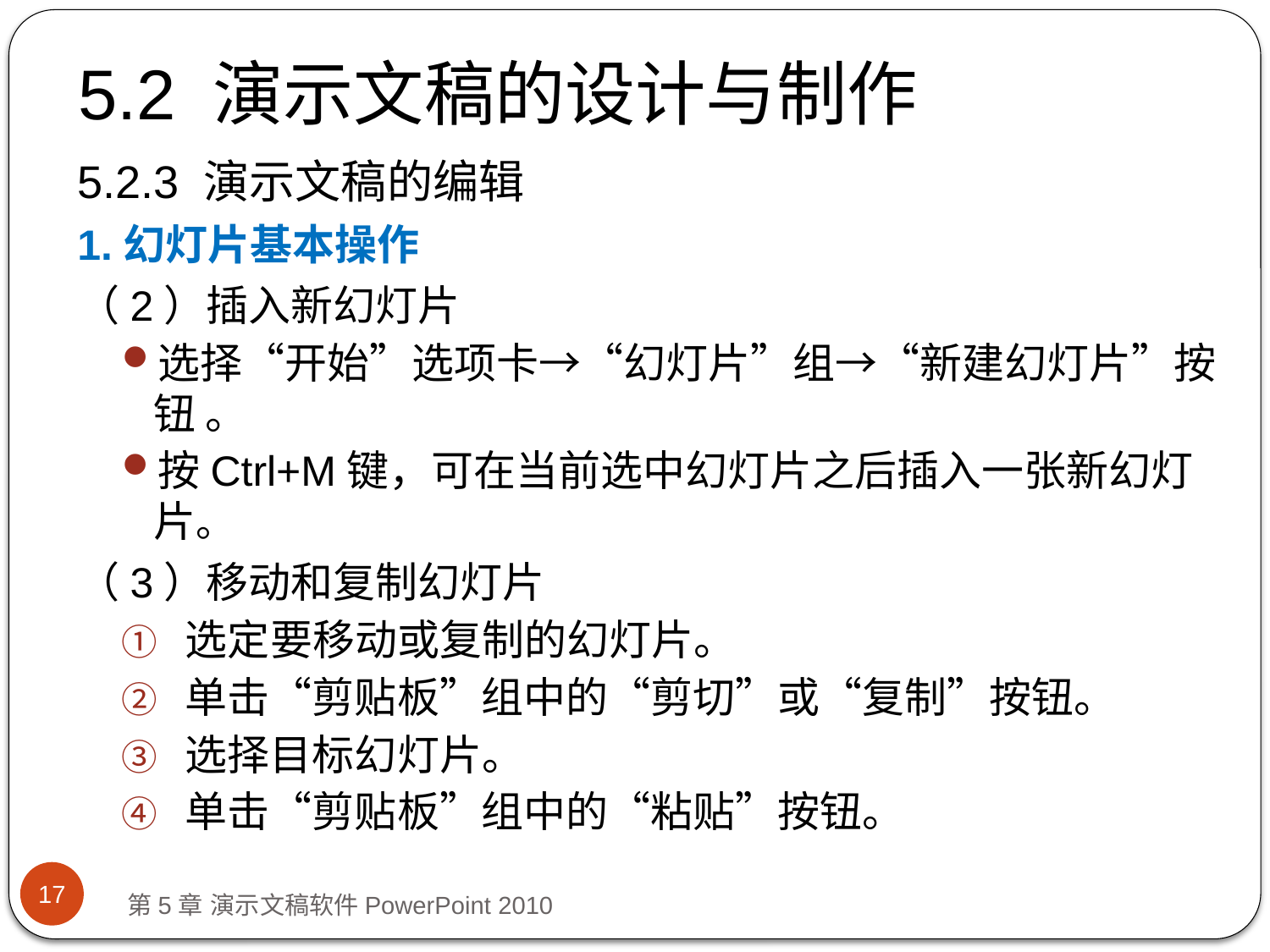

# 5.2 演示文稿的设计与制作
5.2.3 演示文稿的编辑
1.幻灯片基本操作
（2）插入新幻灯片
选择“开始”选项卡→“幻灯片”组→“新建幻灯片”按钮 。
按Ctrl+M键，可在当前选中幻灯片之后插入一张新幻灯片。
（3）移动和复制幻灯片
选定要移动或复制的幻灯片。
单击“剪贴板”组中的“剪切”或“复制”按钮。
选择目标幻灯片。
单击“剪贴板”组中的“粘贴”按钮。
17
第5章 演示文稿软件PowerPoint 2010